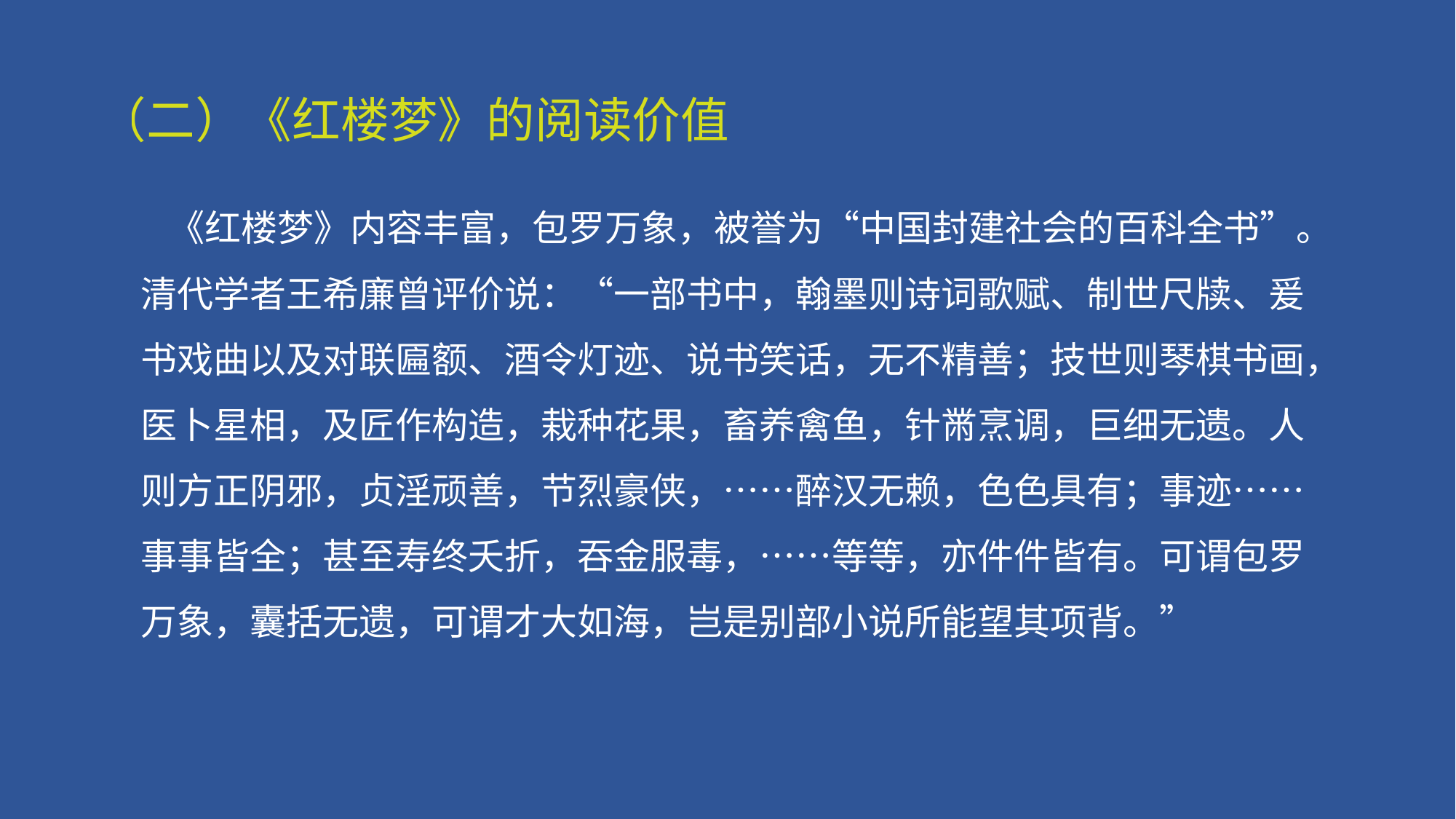

（二）《红楼梦》的阅读价值
  《红楼梦》内容丰富，包罗万象，被誉为“中国封建社会的百科全书”。
清代学者王希廉曾评价说：“一部书中，翰墨则诗词歌赋、制世尺牍、爰书戏曲以及对联匾额、酒令灯迹、说书笑话，无不精善；技世则琴棋书画，医卜星相，及匠作构造，栽种花果，畜养禽鱼，针黹烹调，巨细无遗。人则方正阴邪，贞淫顽善，节烈豪侠，……醉汉无赖，色色具有；事迹……事事皆全；甚至寿终夭折，吞金服毒，……等等，亦件件皆有。可谓包罗万象，囊括无遗，可谓才大如海，岂是别部小说所能望其项背。”